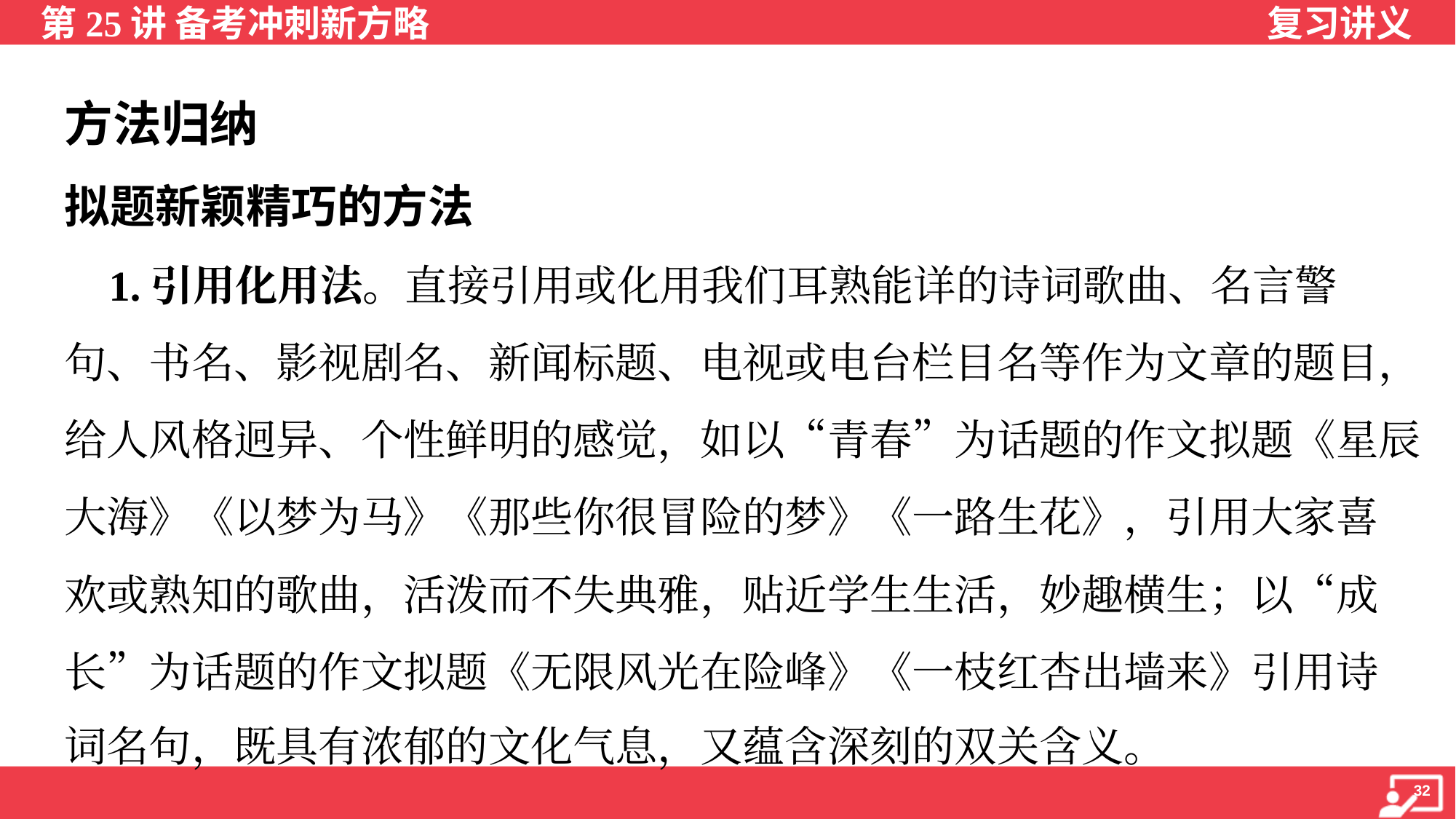

方法归纳
拟题新颖精巧的方法
    1.引用化用法。直接引用或化用我们耳熟能详的诗词歌曲、名言警
句、书名、影视剧名、新闻标题、电视或电台栏目名等作为文章的题目，
给人风格迥异、个性鲜明的感觉，如以“青春”为话题的作文拟题《星辰
大海》《以梦为马》《那些你很冒险的梦》《一路生花》，引用大家喜
欢或熟知的歌曲，活泼而不失典雅，贴近学生生活，妙趣横生；以“成
长”为话题的作文拟题《无限风光在险峰》《一枝红杏出墙来》引用诗
词名句，既具有浓郁的文化气息，又蕴含深刻的双关含义。